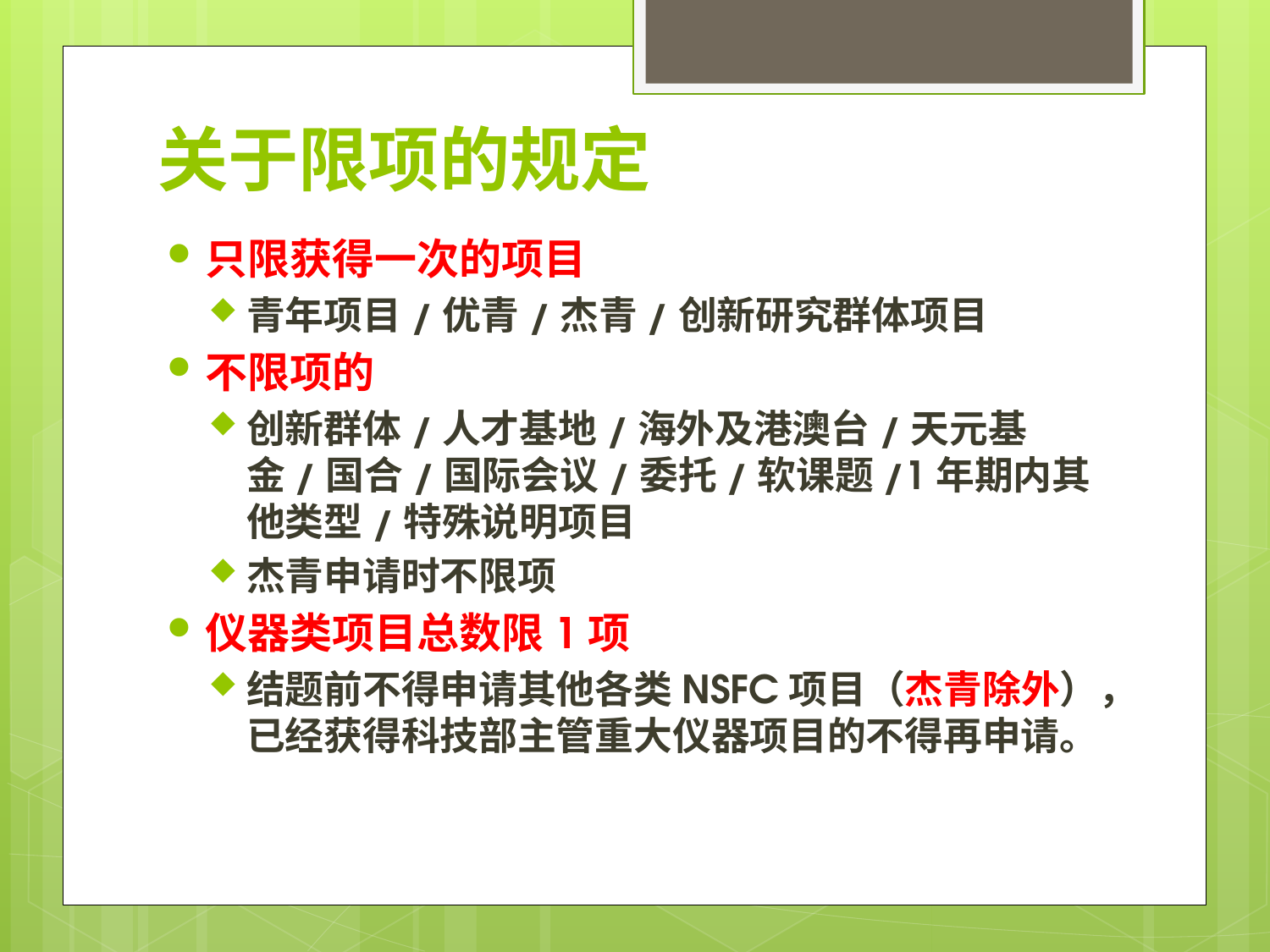

# 关于限项的规定
只限获得一次的项目
青年项目/优青/杰青/创新研究群体项目
不限项的
创新群体/人才基地/海外及港澳台/天元基金/国合/国际会议/委托/软课题/1年期内其他类型/特殊说明项目
杰青申请时不限项
仪器类项目总数限1项
结题前不得申请其他各类NSFC项目（杰青除外），已经获得科技部主管重大仪器项目的不得再申请。